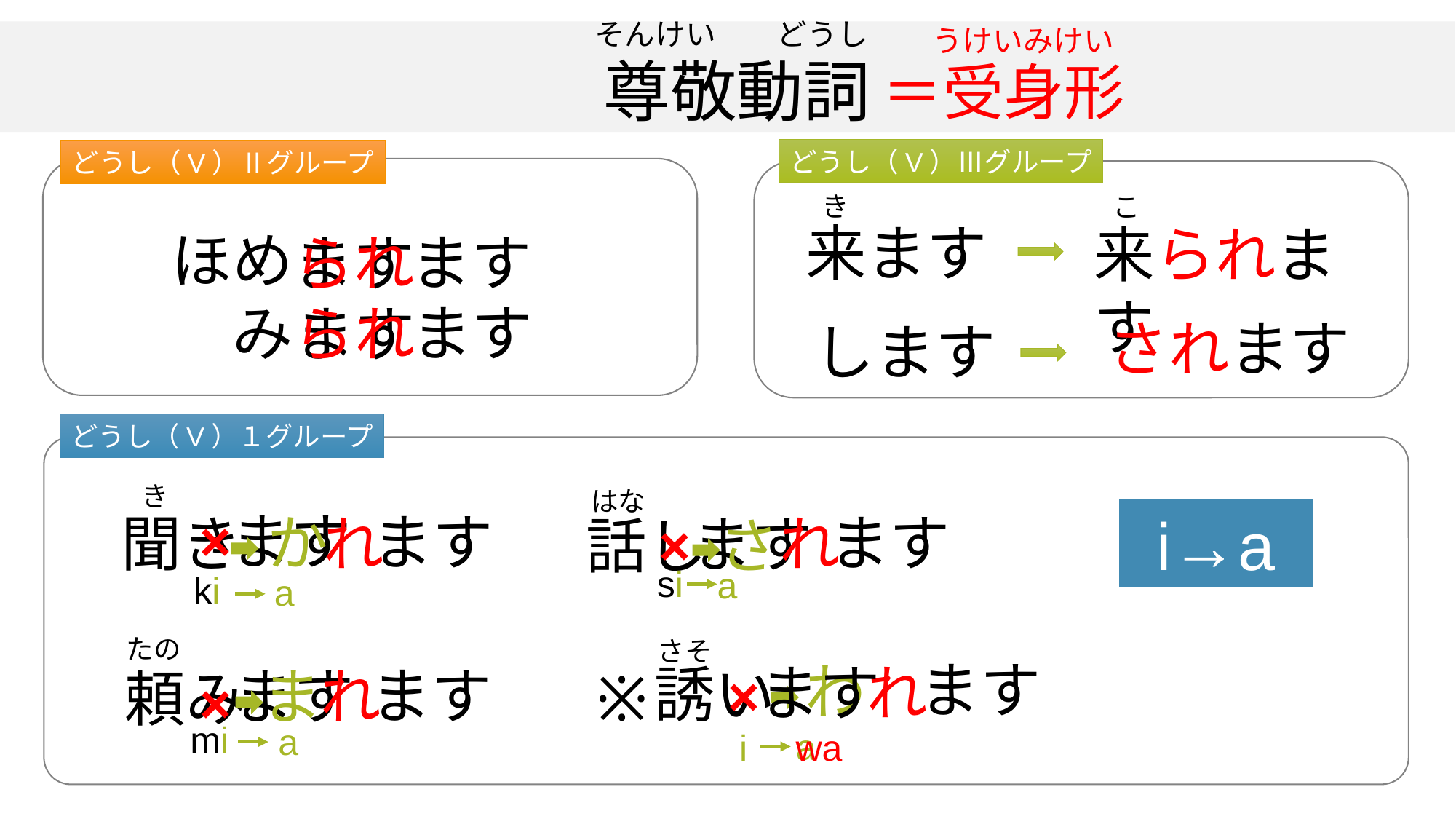

そんけい　　どうし
うけいみけい

尊敬動詞
＝受身形
どうし（V）Ⅲグループ
どうし（V）Ⅱグループ

き
こ
来ます
来られます
ほめ
み
ます
ます
られ

ます
ます
られ
されます
します

どうし（V）１グループ

き
はな
ます
i→a
ます
ます
か
れ
れ
聞き
×
ます
話し
さ
×

si
a
ki
a
たの
さそ
ます
わ
れ
ます
誘い
ます
れ
ます
ま
※
頼み
×
×

mi
a
a
wa
i